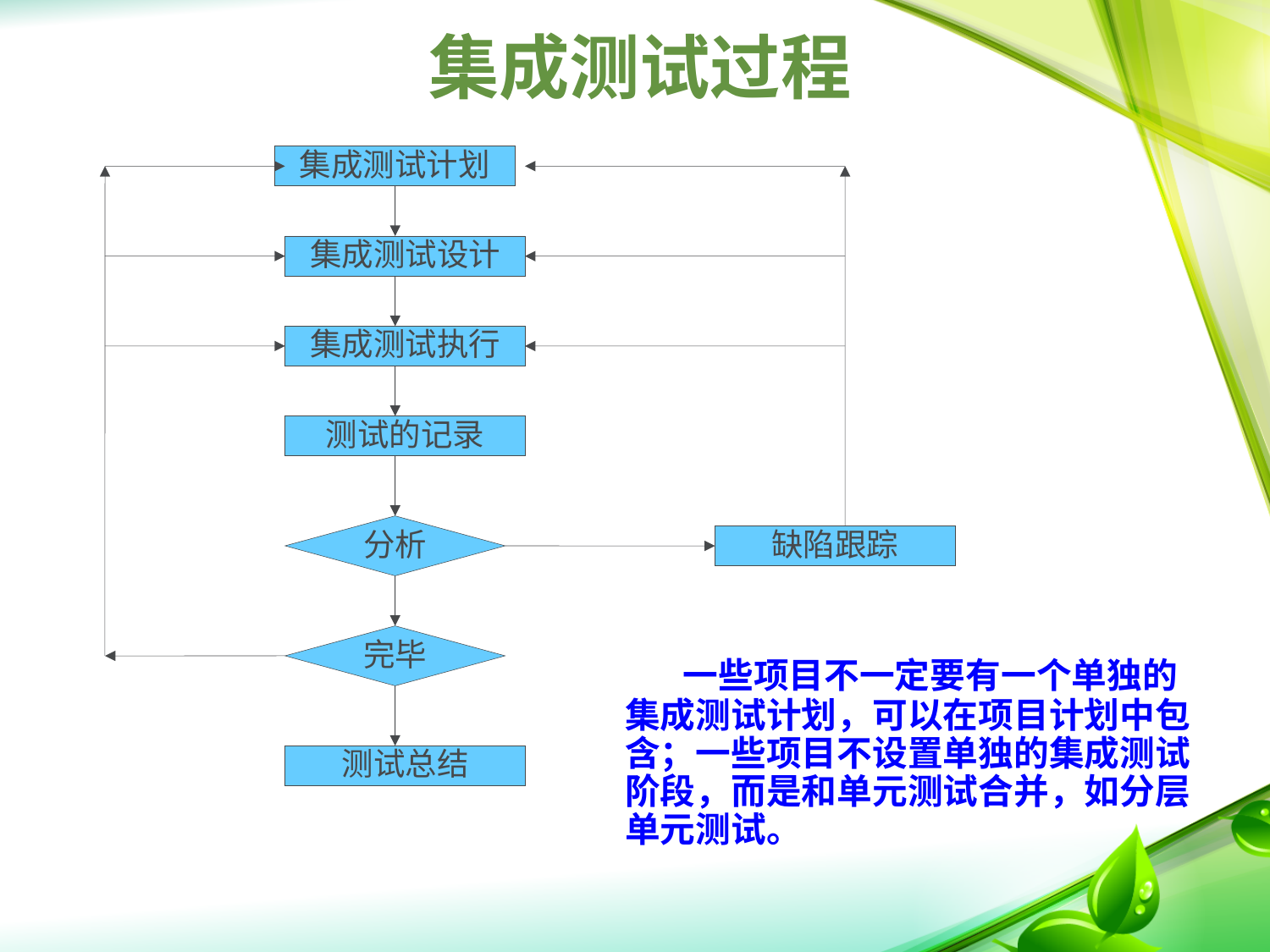

集成测试过程
集成测试计划

集成测试设计

集成测试执行

测试的记录

分析
缺陷跟踪

完毕

测试总结
          一些项目不一定要有一个单独的集成测试计划，可以在项目计划中包含；一些项目不设置单独的集成测试阶段，而是和单元测试合并，如分层单元测试。